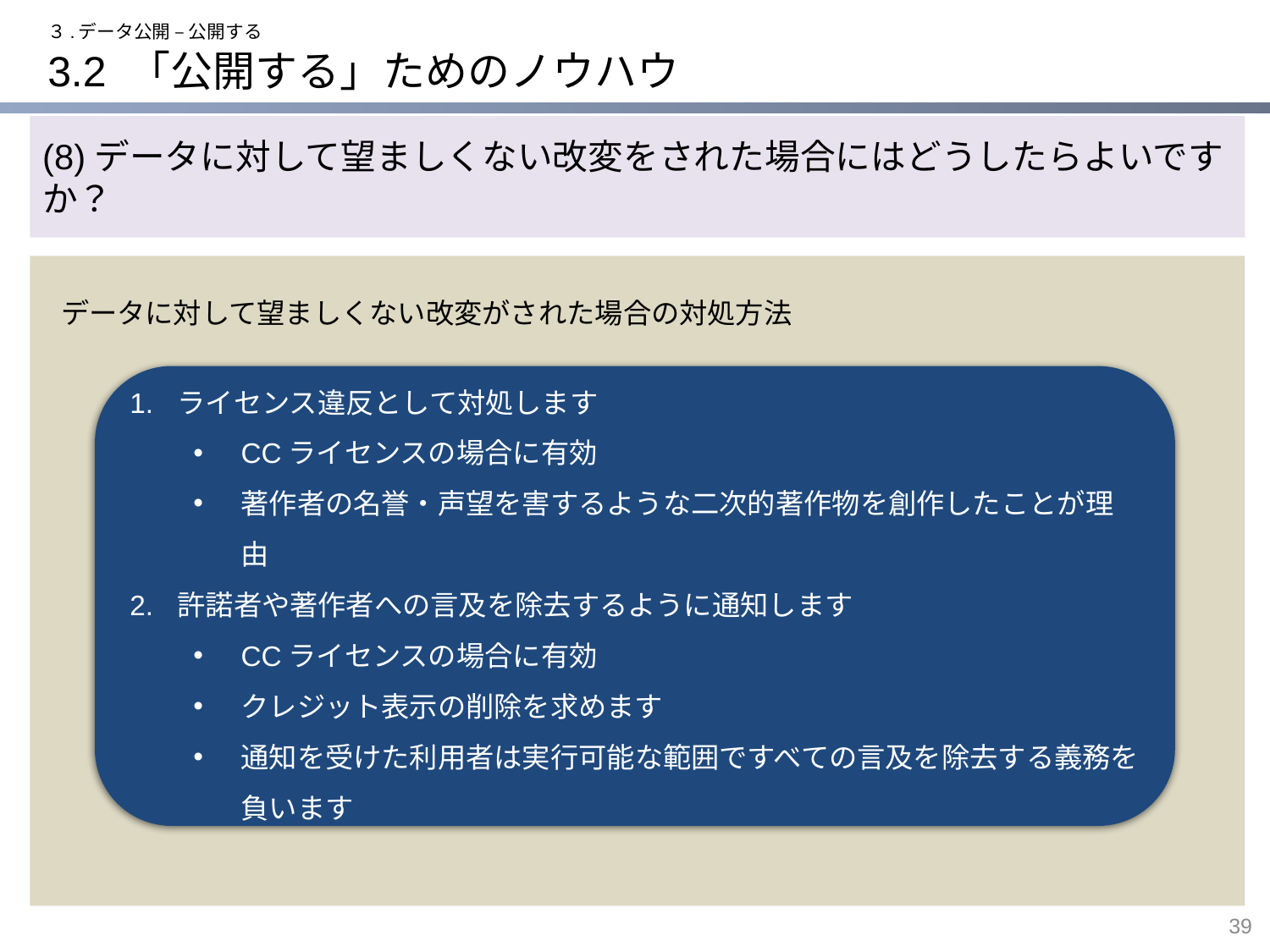

３.データ公開 – 公開する
# 3.2 「公開する」ためのノウハウ
(8)データに対して望ましくない改変をされた場合にはどうしたらよいですか？

データに対して望ましくない改変がされた場合の対処方法
ライセンス違反として対処します
CCライセンスの場合に有効
著作者の名誉・声望を害するような二次的著作物を創作したことが理由
許諾者や著作者への言及を除去するように通知します
CCライセンスの場合に有効
クレジット表示の削除を求めます
通知を受けた利用者は実行可能な範囲ですべての言及を除去する義務を負います
39